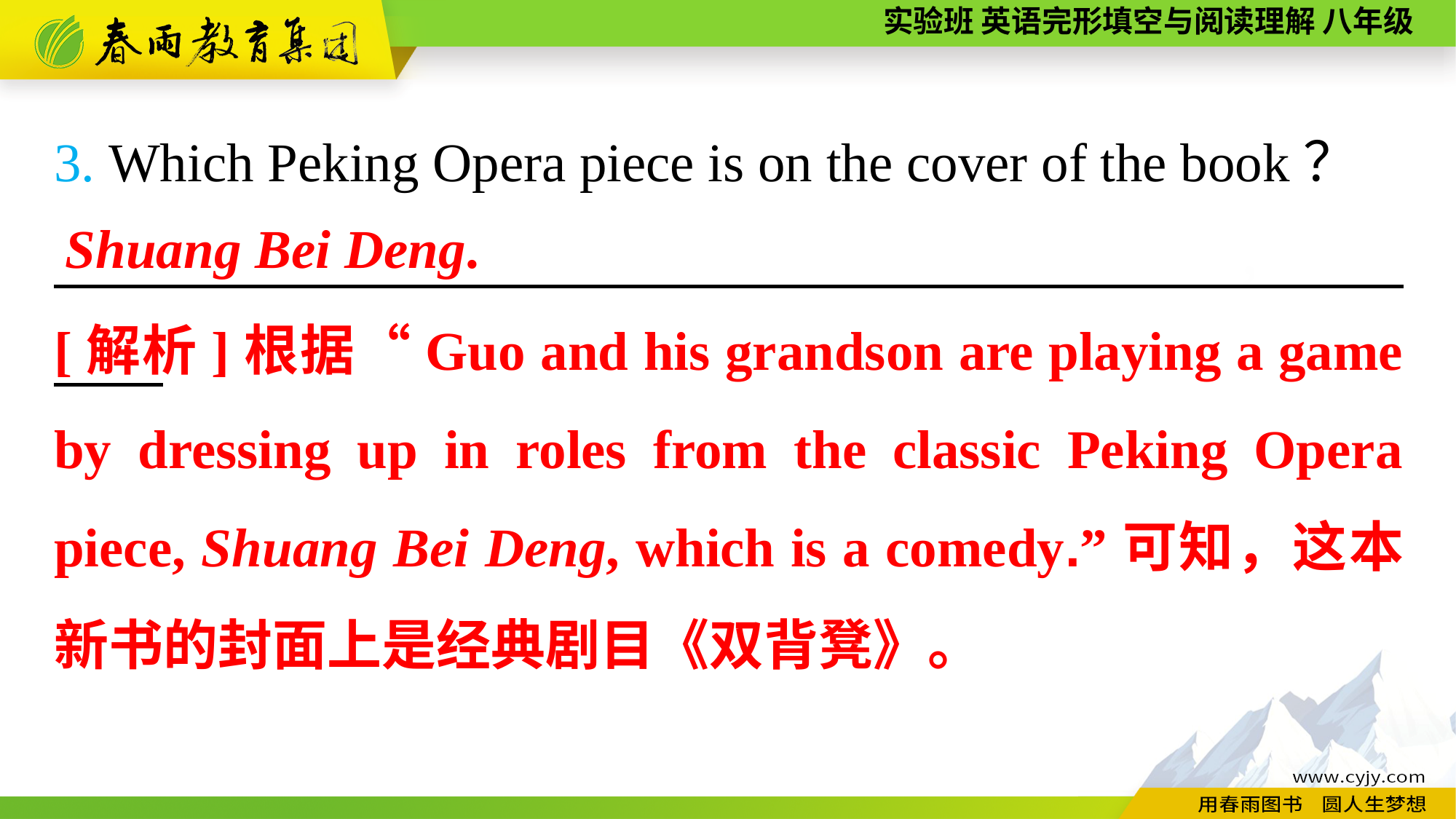

3. Which Peking Opera piece is on the cover of the book？
　                                                                                      　，
Shuang Bei Deng.
[解析]根据“Guo and his grandson are playing a game by dressing up in roles from the classic Peking Opera piece, Shuang Bei Deng, which is a comedy.”可知，这本新书的封面上是经典剧目《双背凳》。